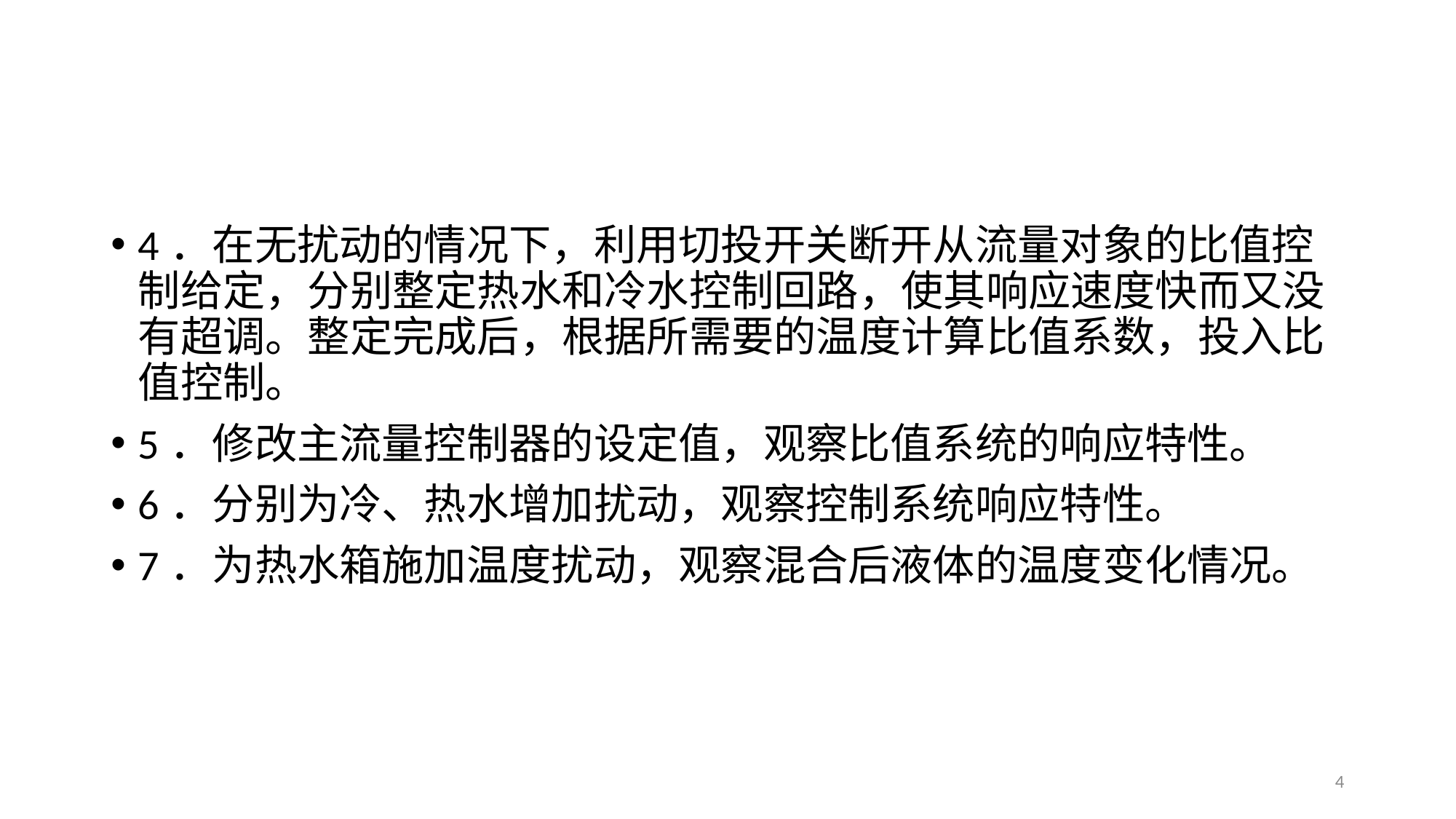

#
4．在无扰动的情况下，利用切投开关断开从流量对象的比值控制给定，分别整定热水和冷水控制回路，使其响应速度快而又没有超调。整定完成后，根据所需要的温度计算比值系数，投入比值控制。
5．修改主流量控制器的设定值，观察比值系统的响应特性。
6．分别为冷、热水增加扰动，观察控制系统响应特性。
7．为热水箱施加温度扰动，观察混合后液体的温度变化情况。

4